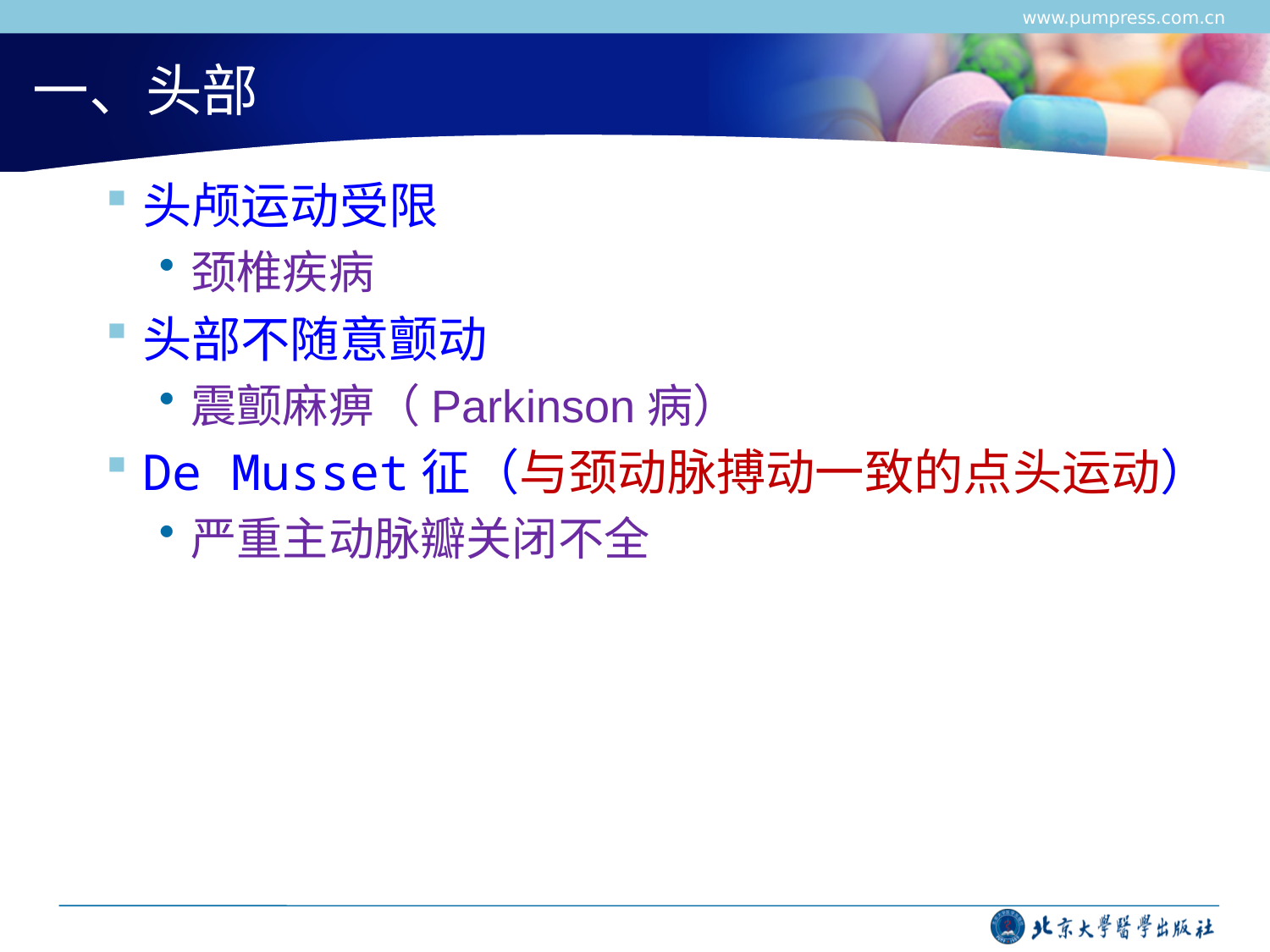

www.pumpress.com.cn
# 一、头部
头颅运动受限
颈椎疾病
头部不随意颤动
震颤麻痹（Parkinson病）
De Musset征（与颈动脉搏动一致的点头运动）
严重主动脉瓣关闭不全